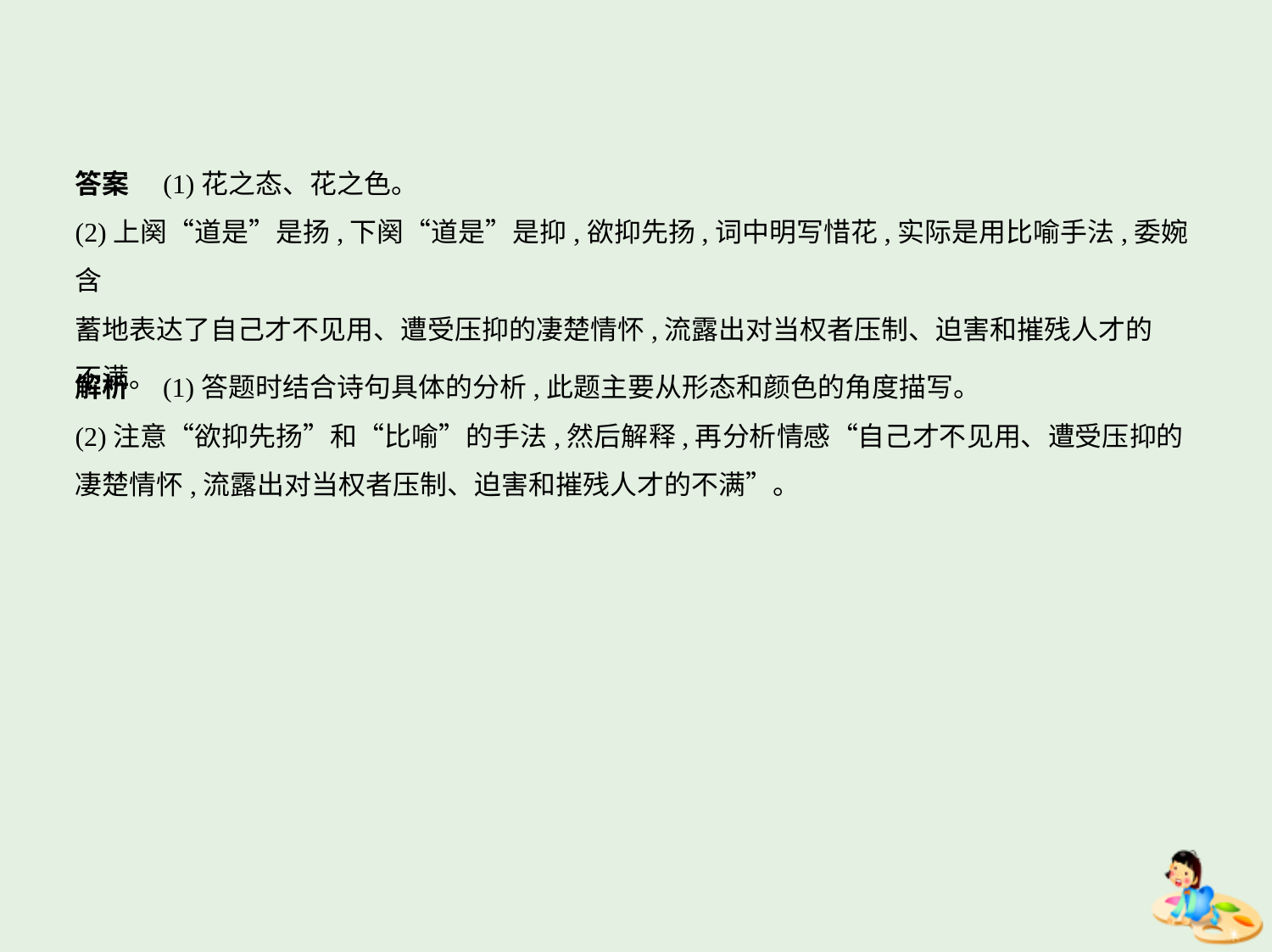

答案　(1)花之态、花之色。
(2)上阕“道是”是扬,下阕“道是”是抑,欲抑先扬,词中明写惜花,实际是用比喻手法,委婉含
蓄地表达了自己才不见用、遭受压抑的凄楚情怀,流露出对当权者压制、迫害和摧残人才的
不满。
解析　(1)答题时结合诗句具体的分析,此题主要从形态和颜色的角度描写。
(2)注意“欲抑先扬”和“比喻”的手法,然后解释,再分析情感“自己才不见用、遭受压抑的
凄楚情怀,流露出对当权者压制、迫害和摧残人才的不满”。